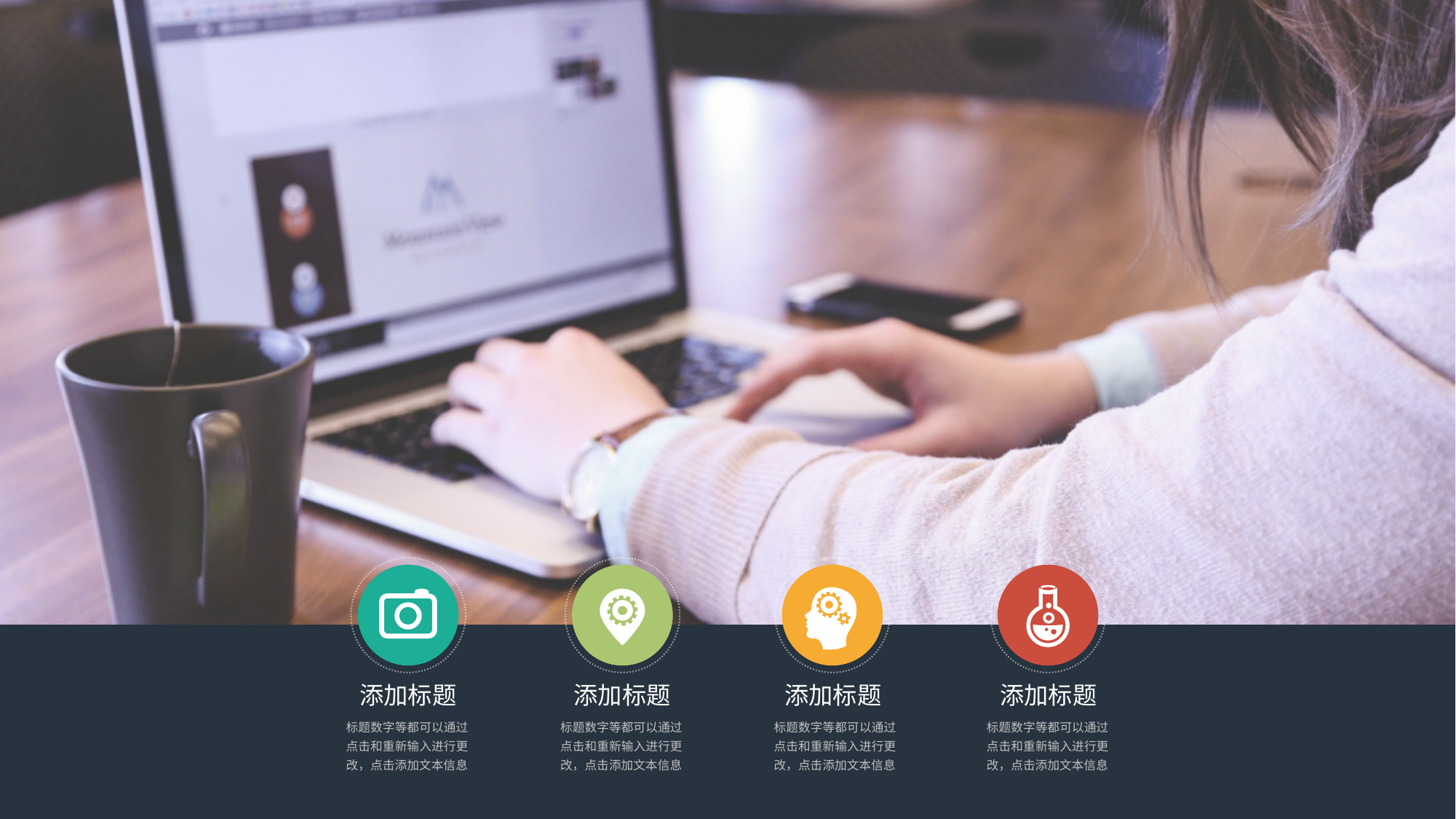

添加标题
添加标题
添加标题
添加标题
标题数字等都可以通过点击和重新输入进行更改，点击添加文本信息
标题数字等都可以通过点击和重新输入进行更改，点击添加文本信息
标题数字等都可以通过点击和重新输入进行更改，点击添加文本信息
标题数字等都可以通过点击和重新输入进行更改，点击添加文本信息